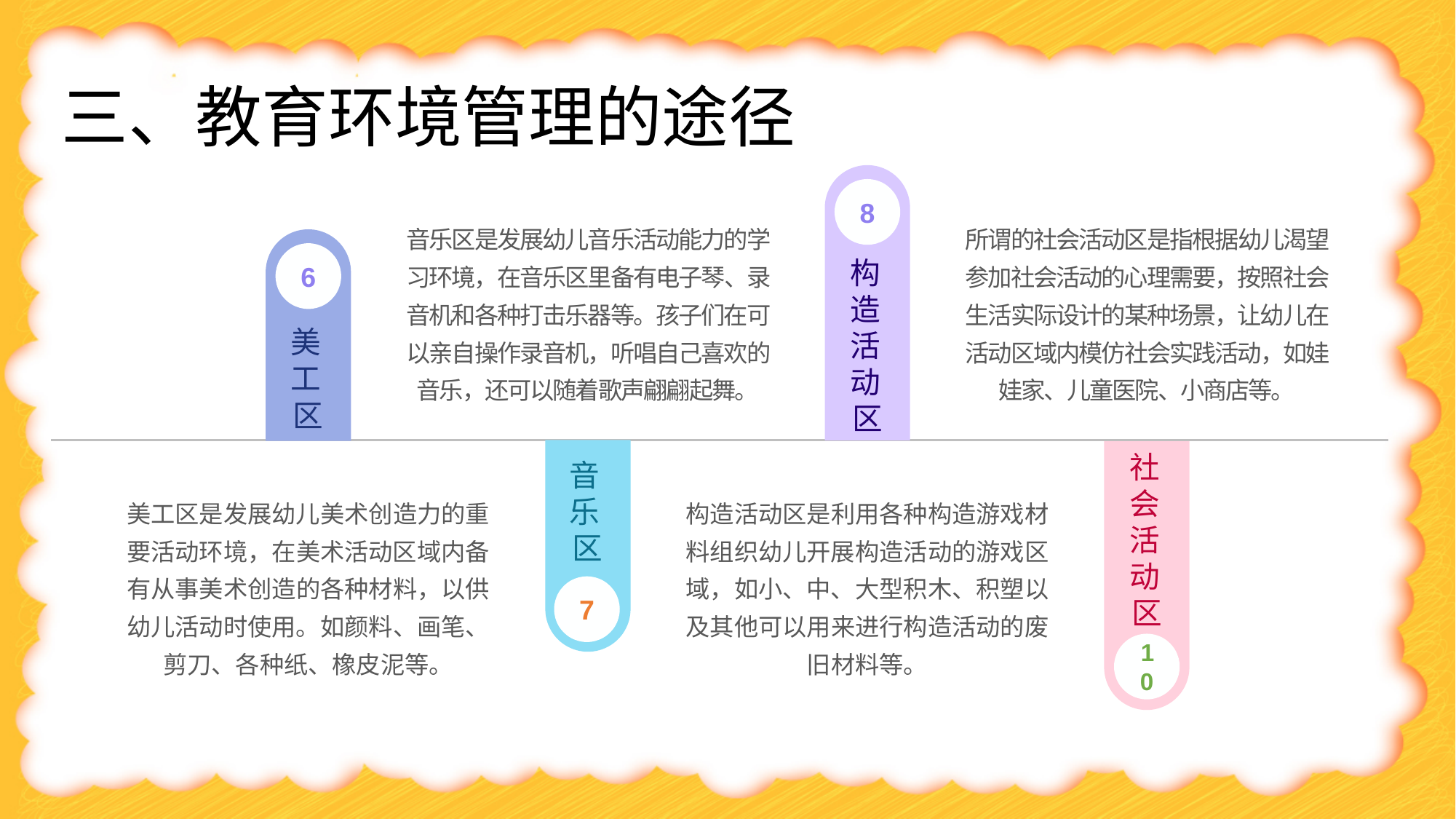

# 三、教育环境管理的途径

8
音乐区是发展幼儿音乐活动能力的学习环境，在音乐区里备有电子琴、录音机和各种打击乐器等。孩子们在可以亲自操作录音机，听唱自己喜欢的音乐，还可以随着歌声翩翩起舞。
所谓的社会活动区是指根据幼儿渴望参加社会活动的心理需要，按照社会生活实际设计的某种场景，让幼儿在活动区域内模仿社会实践活动，如娃娃家、儿童医院、小商店等。

6
构造活动区
美工区
音乐区

社会活动区

美工区是发展幼儿美术创造力的重要活动环境，在美术活动区域内备有从事美术创造的各种材料，以供幼儿活动时使用。如颜料、画笔、剪刀、各种纸、橡皮泥等。
构造活动区是利用各种构造游戏材料组织幼儿开展构造活动的游戏区域，如小、中、大型积木、积塑以及其他可以用来进行构造活动的废旧材料等。
7
10